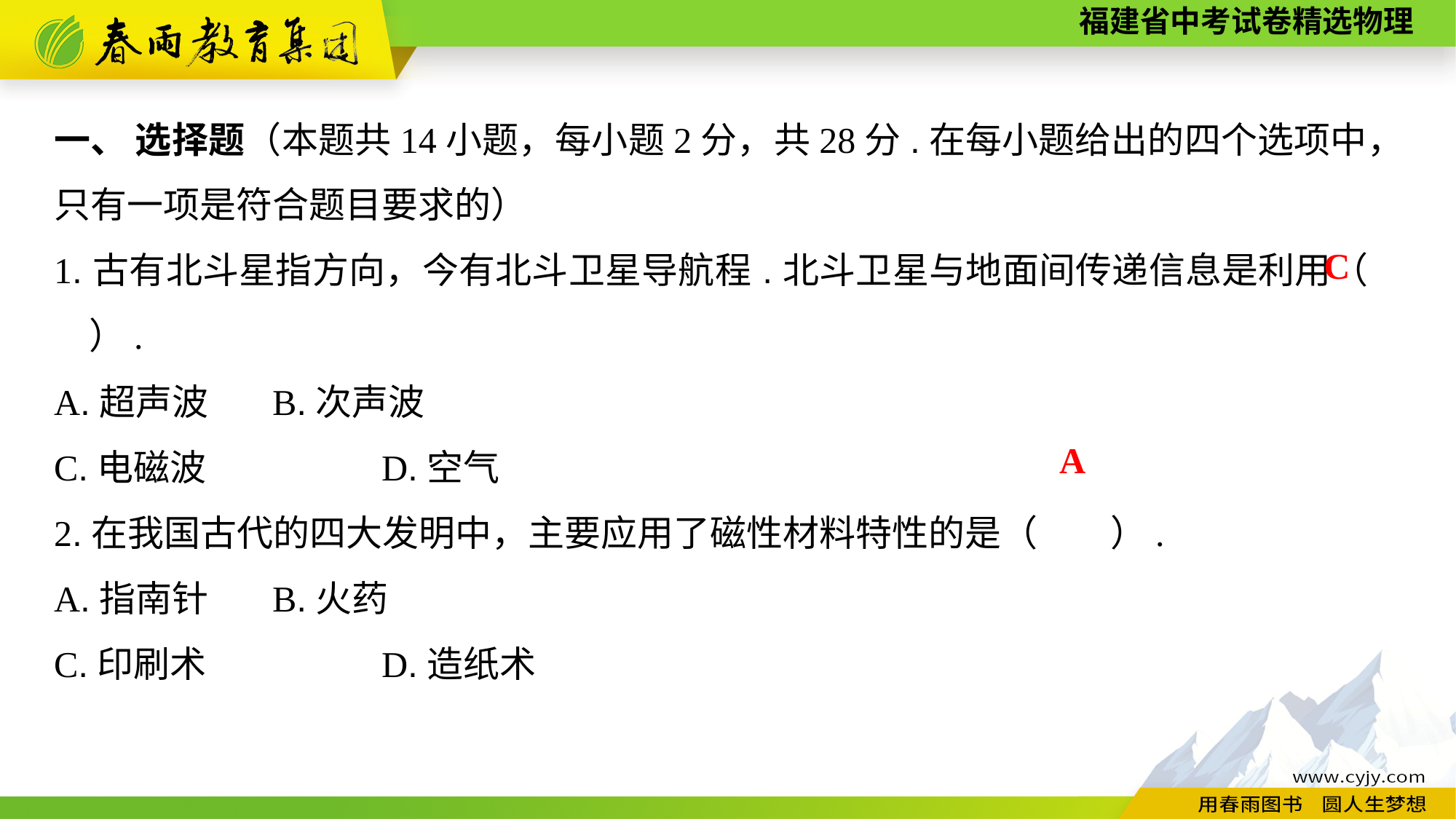

一、 选择题（本题共14小题，每小题2分，共28分.在每小题给出的四个选项中，只有一项是符合题目要求的）
1.古有北斗星指方向，今有北斗卫星导航程.北斗卫星与地面间传递信息是利用（　　）.
A.超声波	B.次声波
C.电磁波　　	D.空气
2.在我国古代的四大发明中，主要应用了磁性材料特性的是（　　）.
A.指南针	B.火药
C.印刷术　　	D.造纸术
C
A